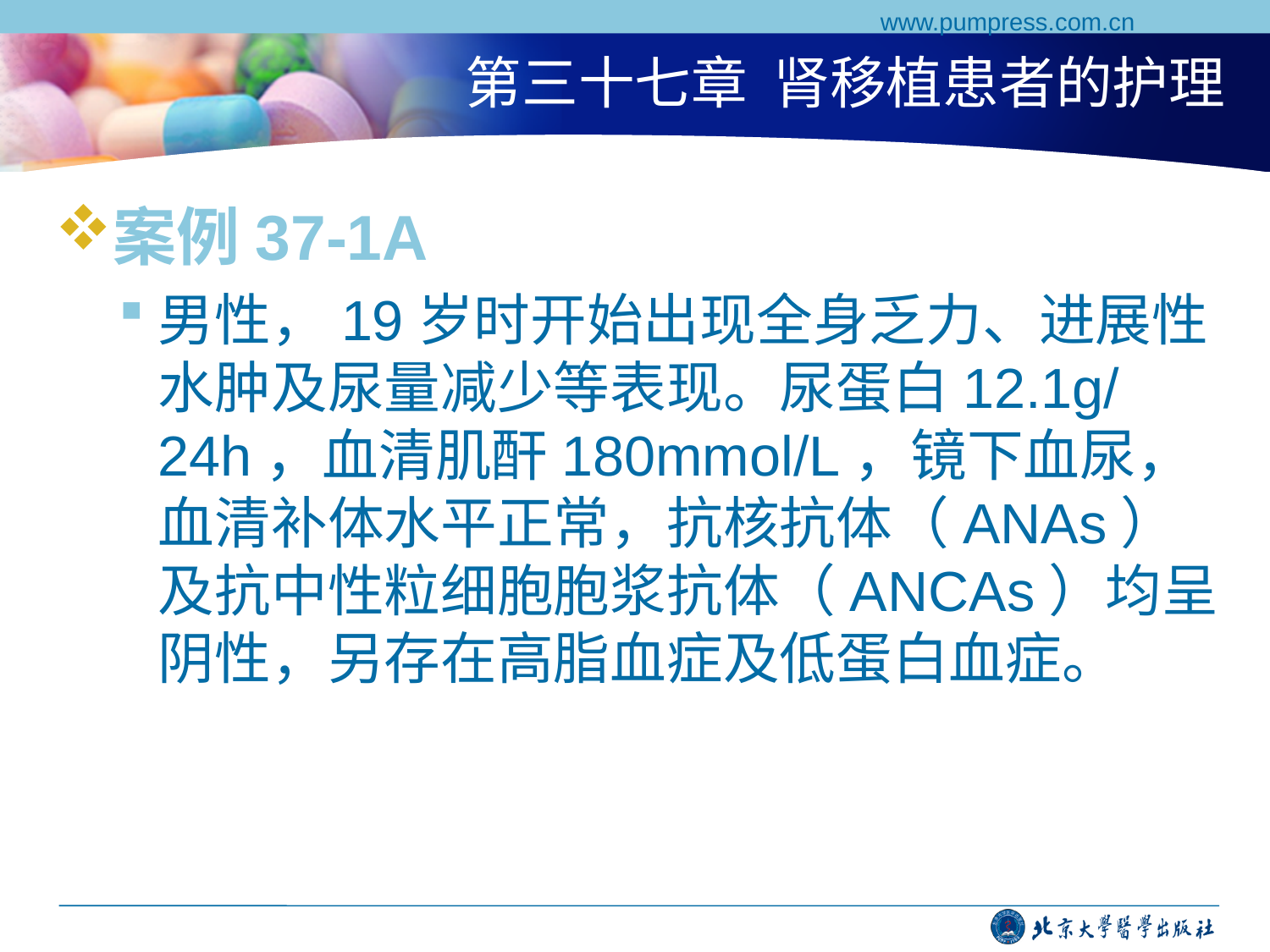

www.pumpress.com.cn
# 第三十七章  肾移植患者的护理
案例37-1A
男性，19岁时开始出现全身乏力、进展性水肿及尿量减少等表现。尿蛋白12.1g/24h，血清肌酐180mmol/L，镜下血尿，血清补体水平正常，抗核抗体（ANAs）及抗中性粒细胞胞浆抗体（ANCAs）均呈阴性，另存在高脂血症及低蛋白血症。